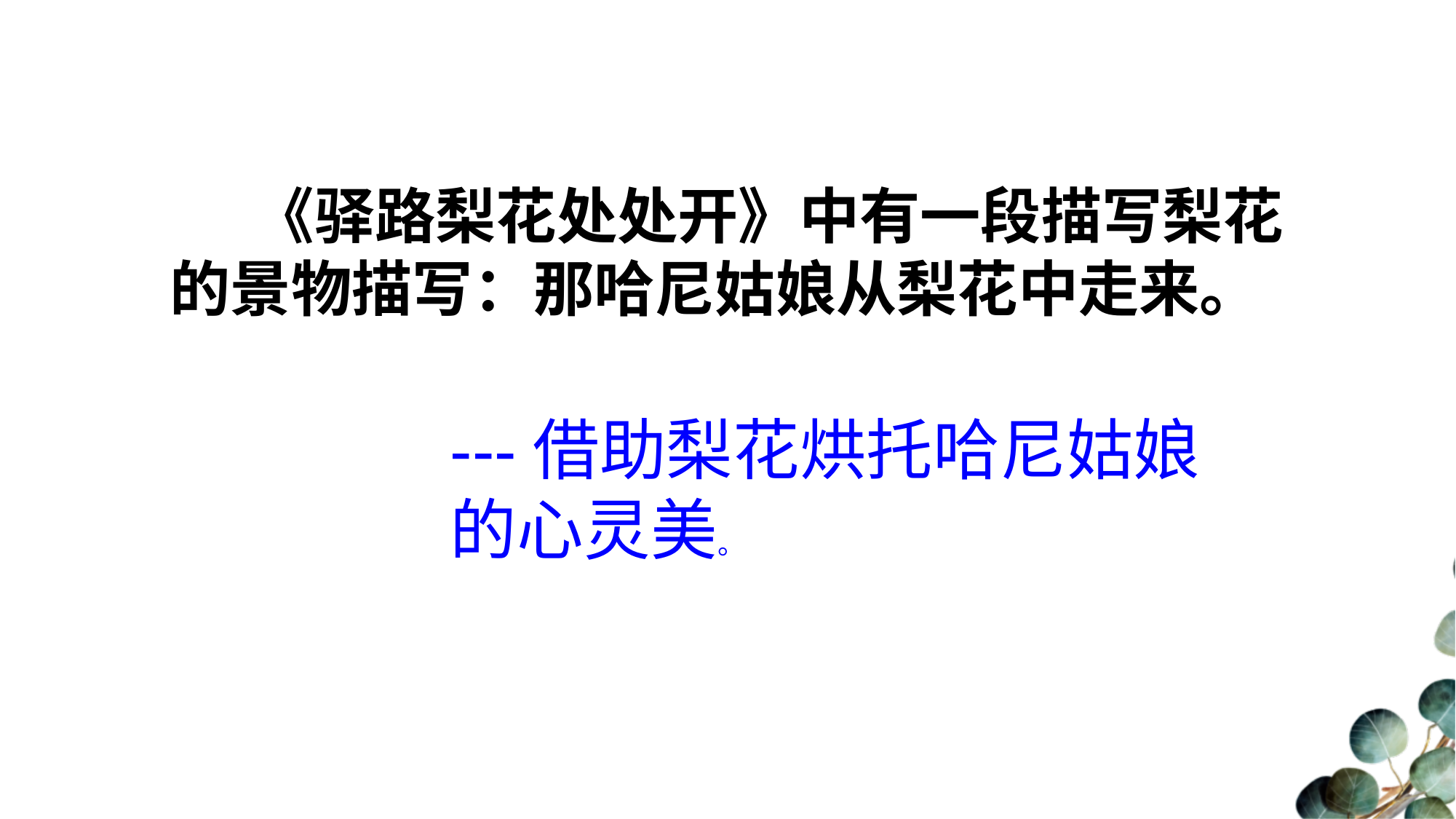

《驿路梨花处处开》中有一段描写梨花的景物描写：那哈尼姑娘从梨花中走来。
---借助梨花烘托哈尼姑娘的心灵美。